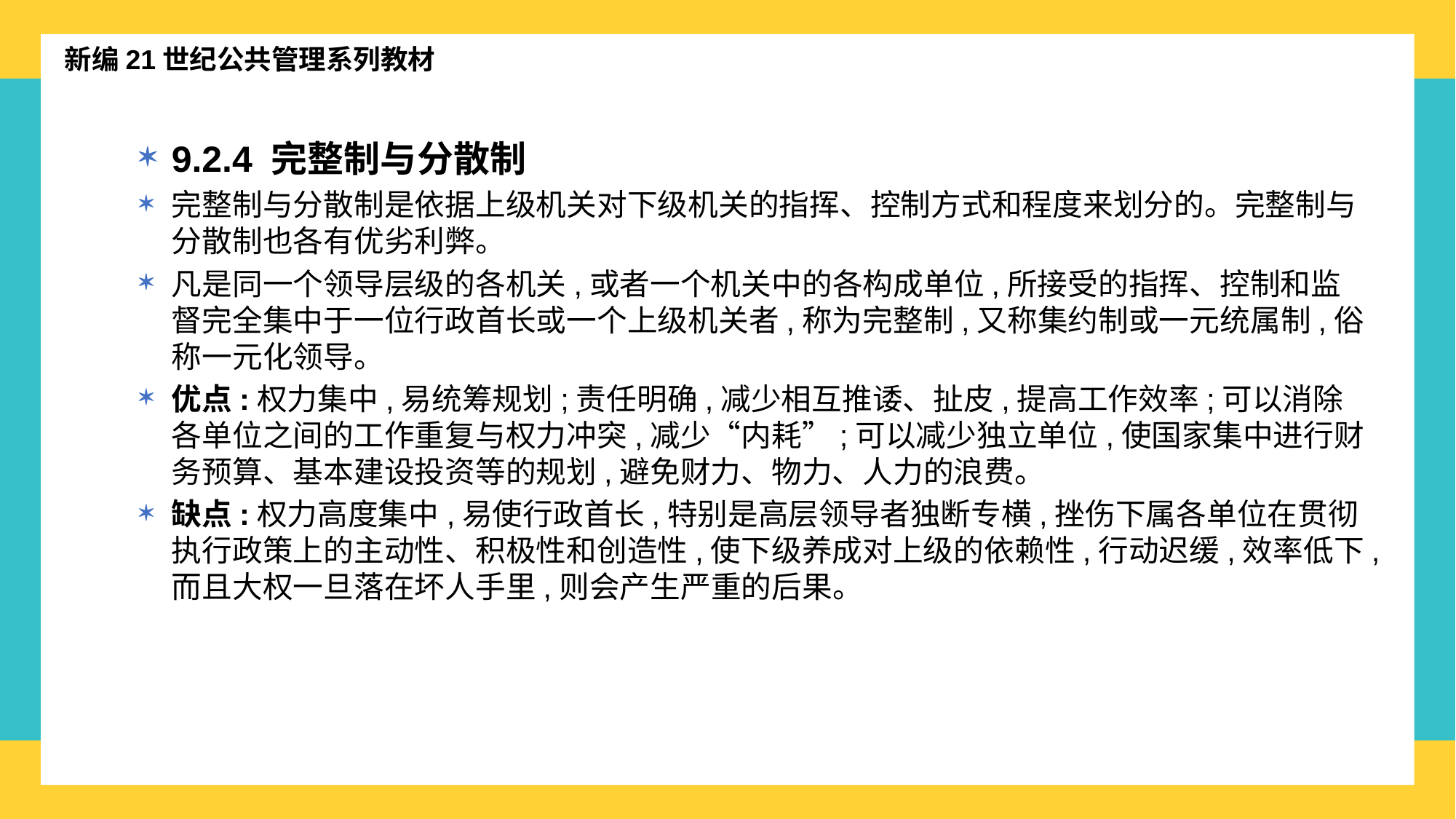

新编21世纪公共管理系列教材
9.2.4 完整制与分散制
完整制与分散制是依据上级机关对下级机关的指挥、控制方式和程度来划分的。完整制与分散制也各有优劣利弊。
凡是同一个领导层级的各机关,或者一个机关中的各构成单位,所接受的指挥、控制和监督完全集中于一位行政首长或一个上级机关者,称为完整制,又称集约制或一元统属制,俗称一元化领导。
优点:权力集中,易统筹规划;责任明确,减少相互推诿、扯皮,提高工作效率;可以消除各单位之间的工作重复与权力冲突,减少“内耗”;可以减少独立单位,使国家集中进行财务预算、基本建设投资等的规划,避免财力、物力、人力的浪费。
缺点:权力高度集中,易使行政首长,特别是高层领导者独断专横,挫伤下属各单位在贯彻执行政策上的主动性、积极性和创造性,使下级养成对上级的依赖性,行动迟缓,效率低下,而且大权一旦落在坏人手里,则会产生严重的后果。